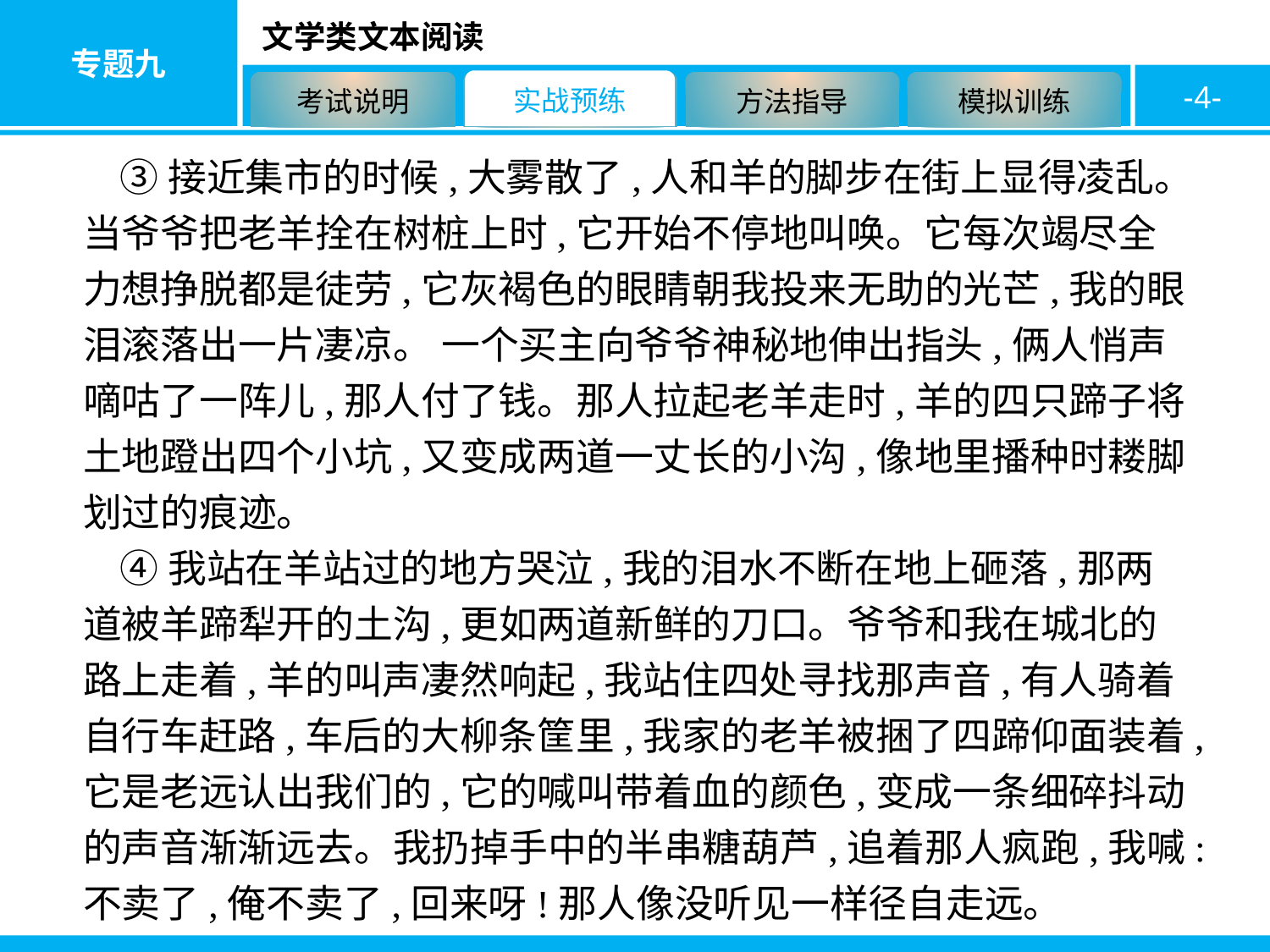

-4-
③接近集市的时候,大雾散了,人和羊的脚步在街上显得凌乱。当爷爷把老羊拴在树桩上时,它开始不停地叫唤。它每次竭尽全力想挣脱都是徒劳,它灰褐色的眼睛朝我投来无助的光芒,我的眼泪滚落出一片凄凉。 一个买主向爷爷神秘地伸出指头,俩人悄声嘀咕了一阵儿,那人付了钱。那人拉起老羊走时,羊的四只蹄子将土地蹬出四个小坑,又变成两道一丈长的小沟,像地里播种时耧脚划过的痕迹。
④我站在羊站过的地方哭泣,我的泪水不断在地上砸落,那两道被羊蹄犁开的土沟,更如两道新鲜的刀口。爷爷和我在城北的路上走着,羊的叫声凄然响起,我站住四处寻找那声音,有人骑着自行车赶路,车后的大柳条筐里,我家的老羊被捆了四蹄仰面装着,它是老远认出我们的,它的喊叫带着血的颜色,变成一条细碎抖动的声音渐渐远去。我扔掉手中的半串糖葫芦,追着那人疯跑,我喊:不卖了,俺不卖了,回来呀!那人像没听见一样径自走远。